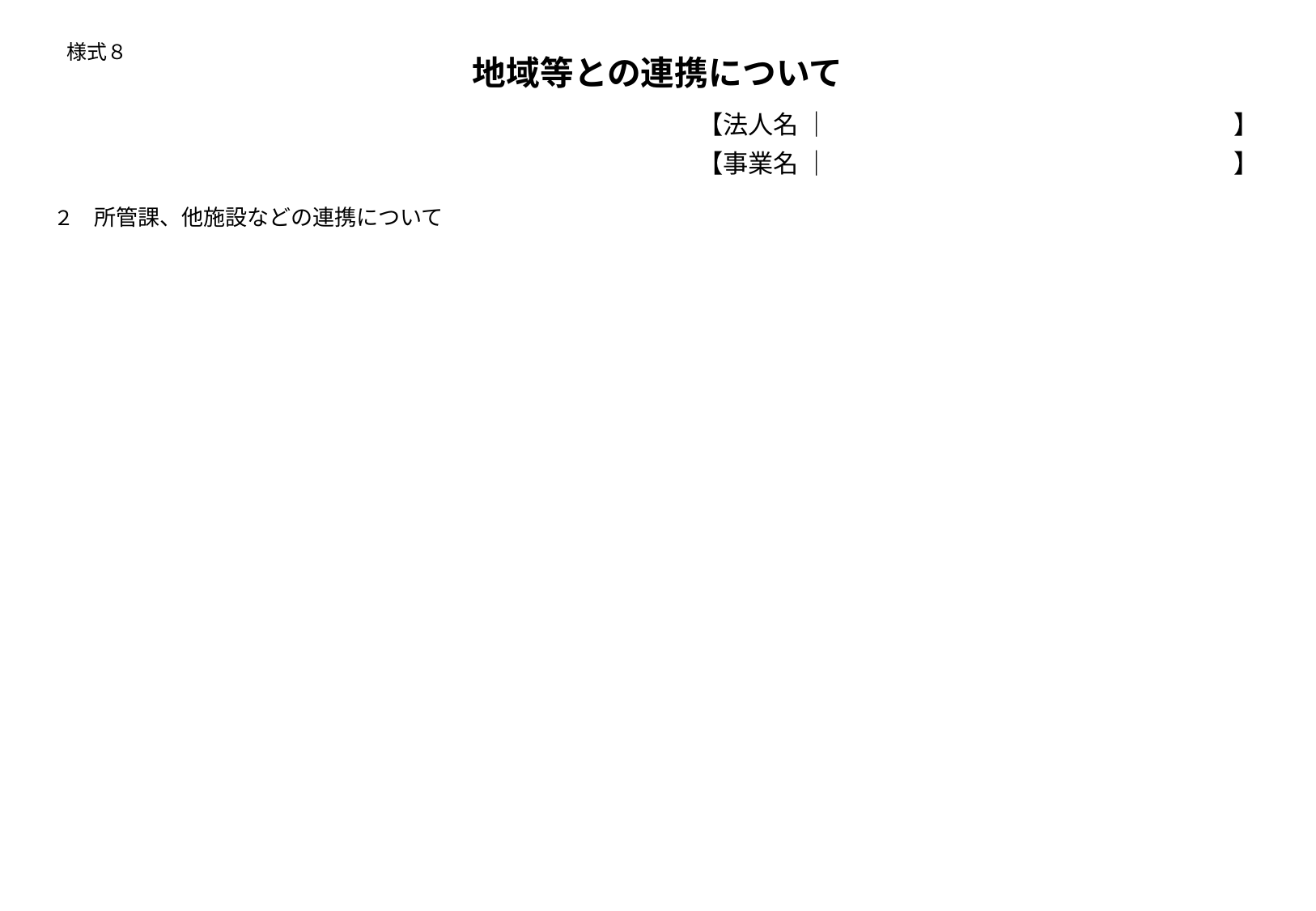

# 様式８
地域等との連携について
【法人名 ｜　　　　　　　　　　　　　　　　】
【事業名 ｜　　　　　　　　　　　　　　　　】
　２　所管課、他施設などの連携について